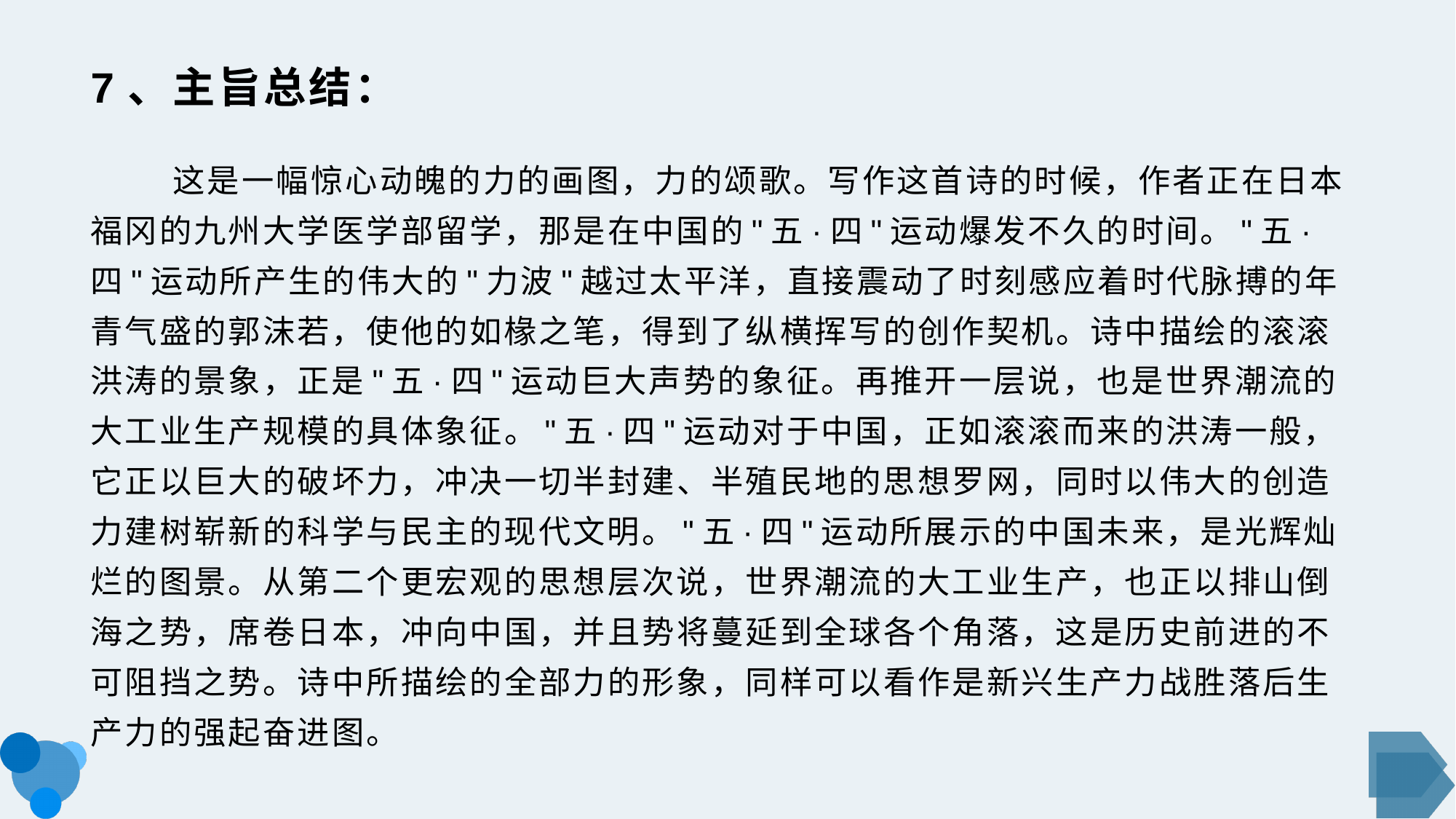

# 7、主旨总结：
        这是一幅惊心动魄的力的画图，力的颂歌。写作这首诗的时候，作者正在日本福冈的九州大学医学部留学，那是在中国的"五·四"运动爆发不久的时间。"五·四"运动所产生的伟大的"力波"越过太平洋，直接震动了时刻感应着时代脉搏的年青气盛的郭沫若，使他的如椽之笔，得到了纵横挥写的创作契机。诗中描绘的滚滚洪涛的景象，正是"五·四"运动巨大声势的象征。再推开一层说，也是世界潮流的大工业生产规模的具体象征。"五·四"运动对于中国，正如滚滚而来的洪涛一般，它正以巨大的破坏力，冲决一切半封建、半殖民地的思想罗网，同时以伟大的创造力建树崭新的科学与民主的现代文明。"五·四"运动所展示的中国未来，是光辉灿烂的图景。从第二个更宏观的思想层次说，世界潮流的大工业生产，也正以排山倒海之势，席卷日本，冲向中国，并且势将蔓延到全球各个角落，这是历史前进的不可阻挡之势。诗中所描绘的全部力的形象，同样可以看作是新兴生产力战胜落后生产力的强起奋进图。